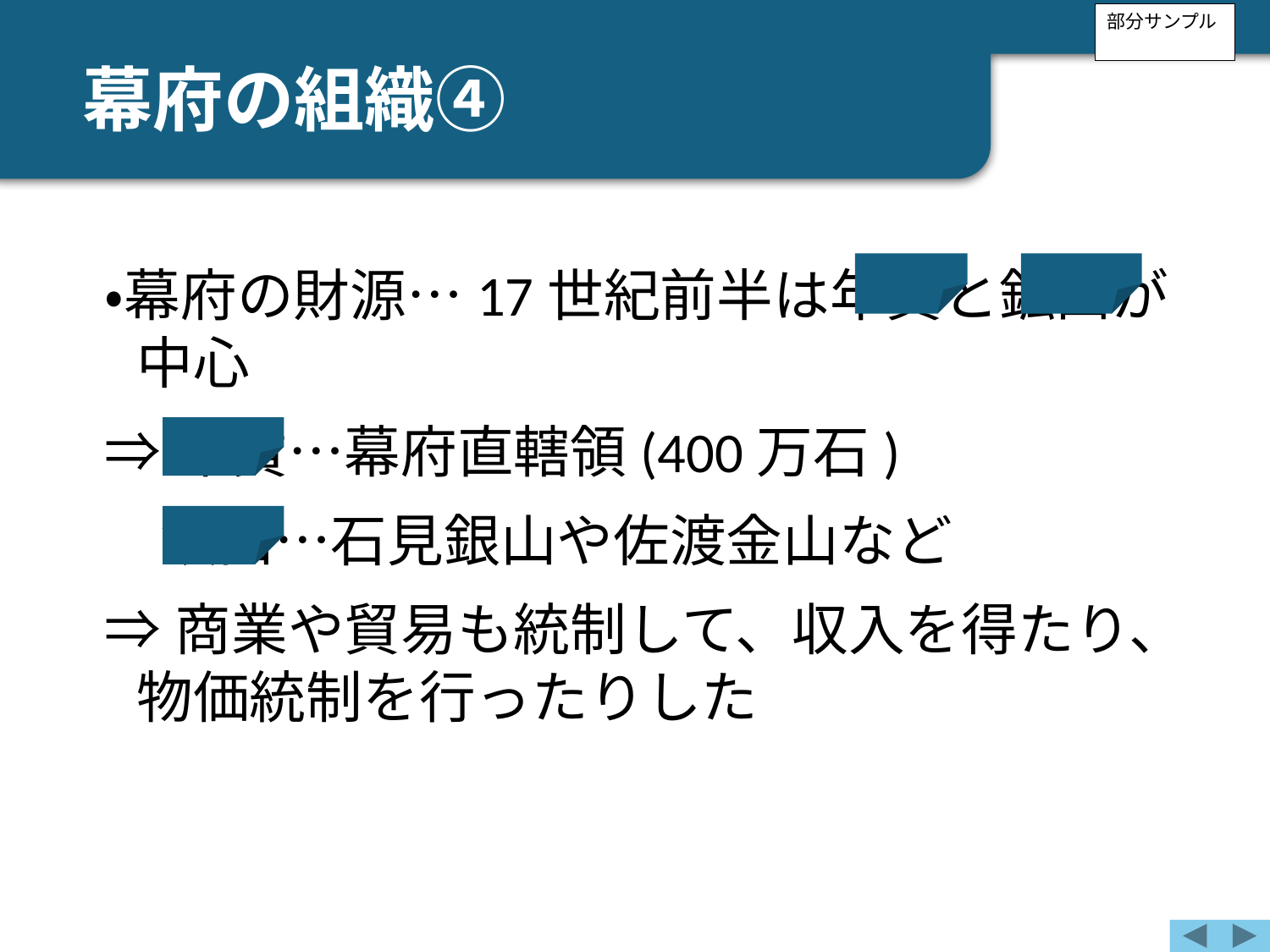

部分サンプル
幕府の組織④
・幕府の財源…17世紀前半は年貢と鉱山が中心
⇒年貢…幕府直轄領(400万石)
　鉱山…石見銀山や佐渡金山など
⇒商業や貿易も統制して、収入を得たり、物価統制を行ったりした